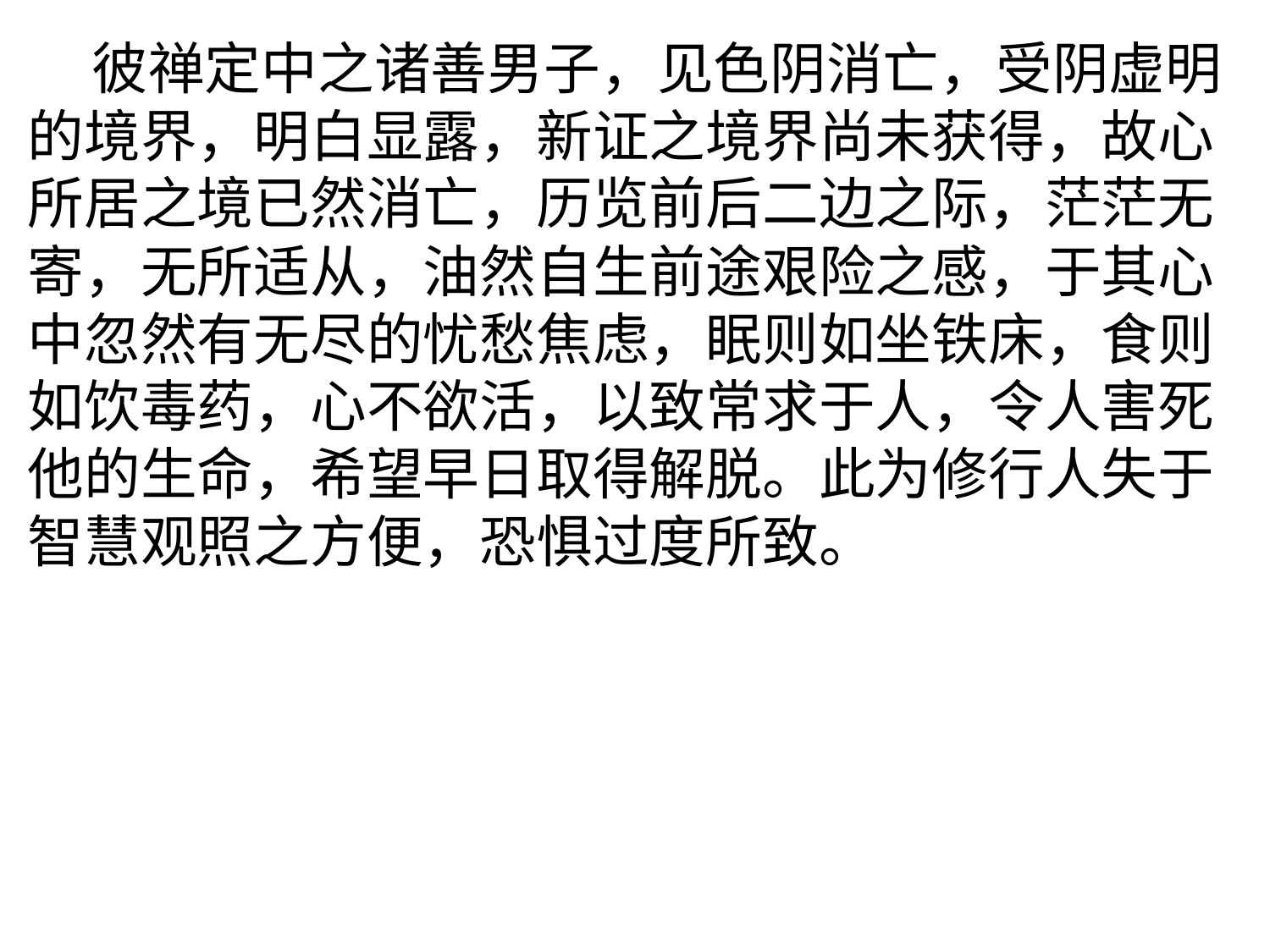

彼禅定中之诸善男子，见色阴消亡，受阴虚明的境界，明白显露，新证之境界尚未获得，故心所居之境已然消亡，历览前后二边之际，茫茫无寄，无所适从，油然自生前途艰险之感，于其心中忽然有无尽的忧愁焦虑，眠则如坐铁床，食则如饮毒药，心不欲活，以致常求于人，令人害死他的生命，希望早日取得解脱。此为修行人失于智慧观照之方便，恐惧过度所致。